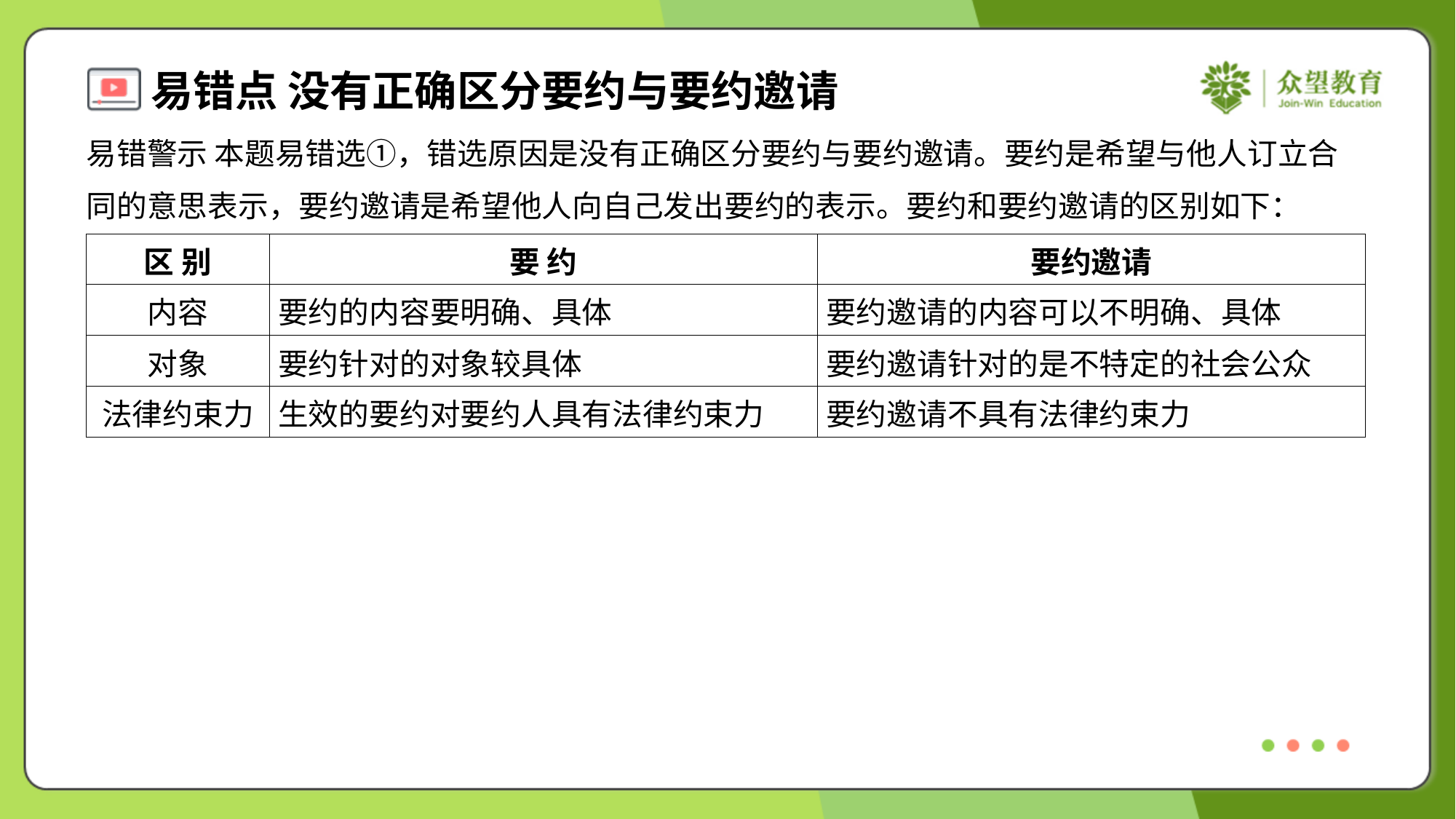

易错警示 本题易错选①，错选原因是没有正确区分要约与要约邀请。要约是希望与他人订立合
同的意思表示，要约邀请是希望他人向自己发出要约的表示。要约和要约邀请的区别如下：
| 区 别 | 要 约 | 要约邀请 |
| --- | --- | --- |
| 内容 | 要约的内容要明确、具体 | 要约邀请的内容可以不明确、具体 |
| 对象 | 要约针对的对象较具体 | 要约邀请针对的是不特定的社会公众 |
| 法律约束力 | 生效的要约对要约人具有法律约束力 | 要约邀请不具有法律约束力 |